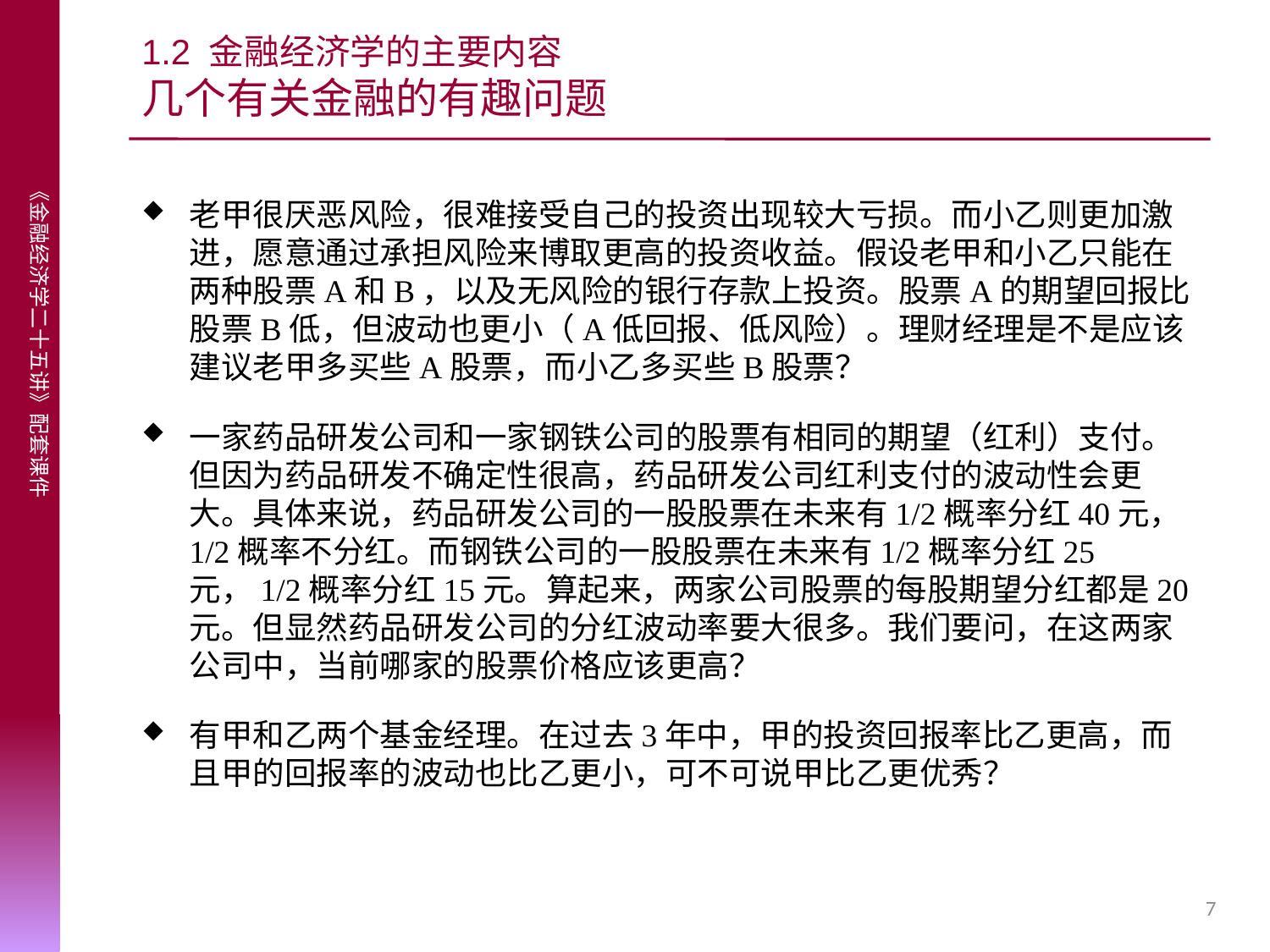

# 1.2 金融经济学的主要内容 几个有关金融的有趣问题
老甲很厌恶风险，很难接受自己的投资出现较大亏损。而小乙则更加激进，愿意通过承担风险来博取更高的投资收益。假设老甲和小乙只能在两种股票A和B，以及无风险的银行存款上投资。股票A的期望回报比股票B低，但波动也更小（A低回报、低风险）。理财经理是不是应该建议老甲多买些A股票，而小乙多买些B股票？
一家药品研发公司和一家钢铁公司的股票有相同的期望（红利）支付。但因为药品研发不确定性很高，药品研发公司红利支付的波动性会更大。具体来说，药品研发公司的一股股票在未来有1/2概率分红40元，1/2概率不分红。而钢铁公司的一股股票在未来有1/2概率分红25元，1/2概率分红15元。算起来，两家公司股票的每股期望分红都是20元。但显然药品研发公司的分红波动率要大很多。我们要问，在这两家公司中，当前哪家的股票价格应该更高？
有甲和乙两个基金经理。在过去3年中，甲的投资回报率比乙更高，而且甲的回报率的波动也比乙更小，可不可说甲比乙更优秀？
7